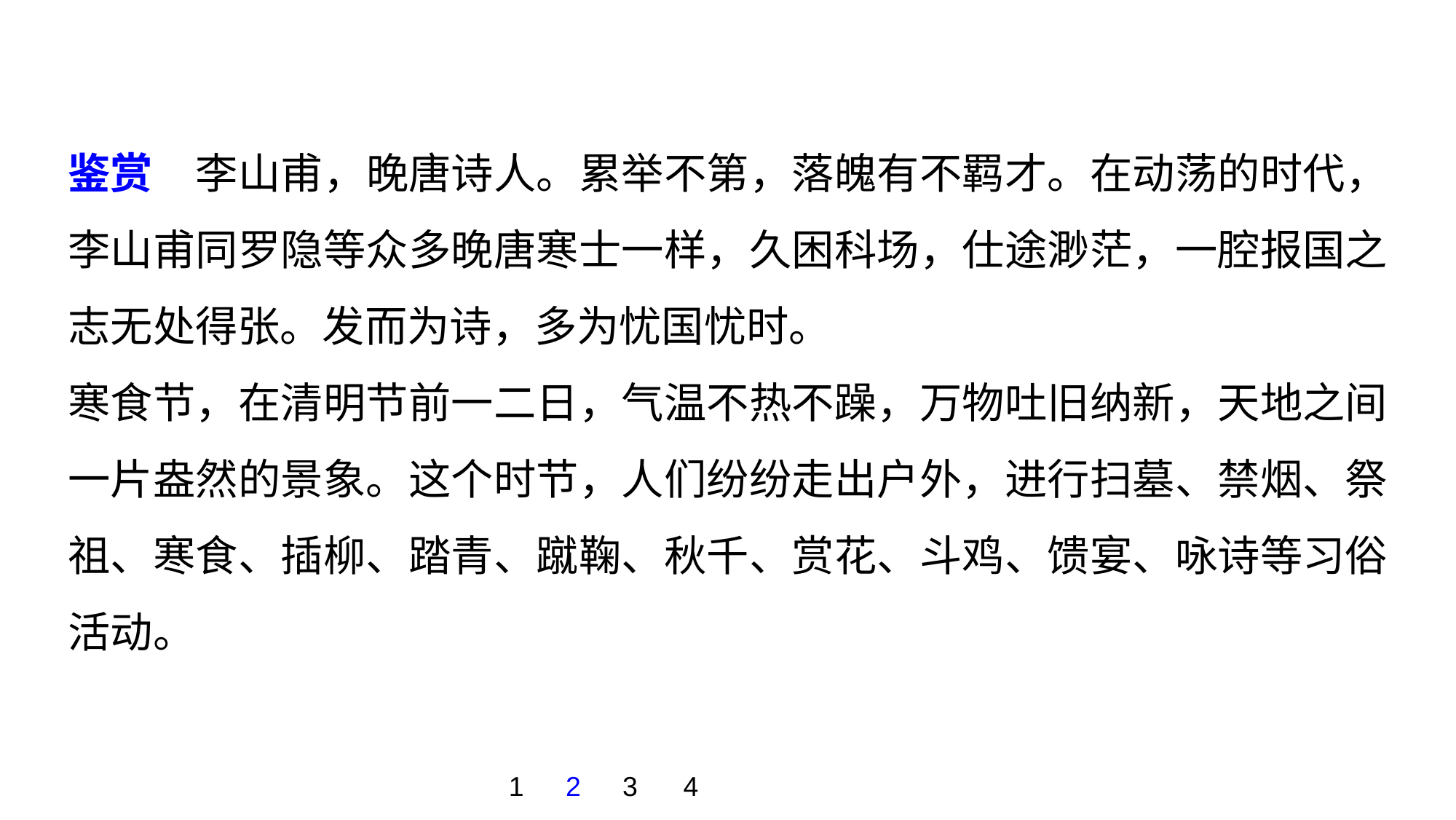

鉴赏　李山甫，晚唐诗人。累举不第，落魄有不羁才。在动荡的时代，李山甫同罗隐等众多晚唐寒士一样，久困科场，仕途渺茫，一腔报国之志无处得张。发而为诗，多为忧国忧时。
寒食节，在清明节前一二日，气温不热不躁，万物吐旧纳新，天地之间一片盎然的景象。这个时节，人们纷纷走出户外，进行扫墓、禁烟、祭祖、寒食、插柳、踏青、蹴鞠、秋千、赏花、斗鸡、馈宴、咏诗等习俗活动。
1
2
3
4